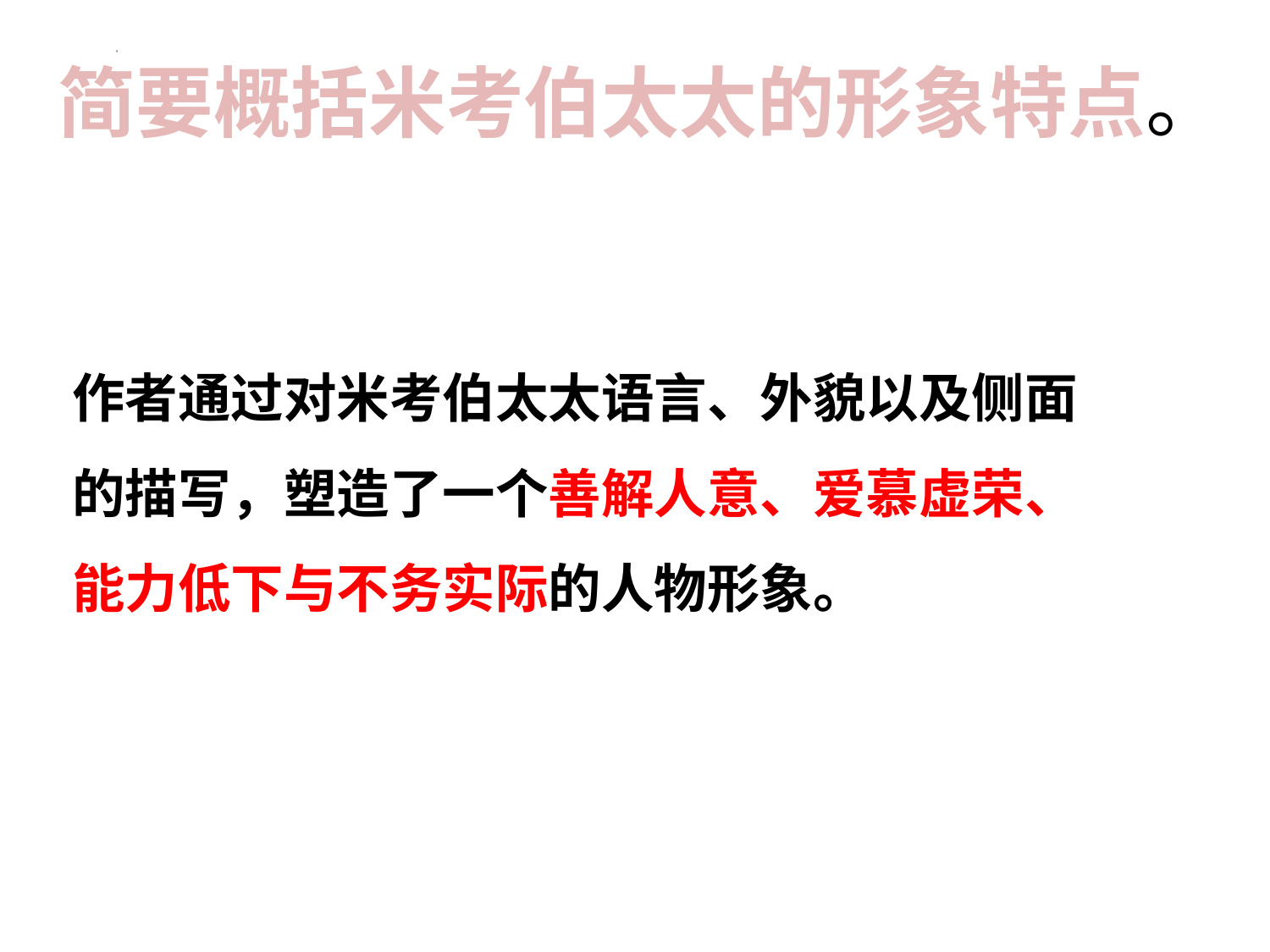

# 简要概括米考伯太太的形象特点。
作者通过对米考伯太太语言、外貌以及侧面的描写，塑造了一个善解人意、爱慕虚荣、能力低下与不务实际的人物形象。